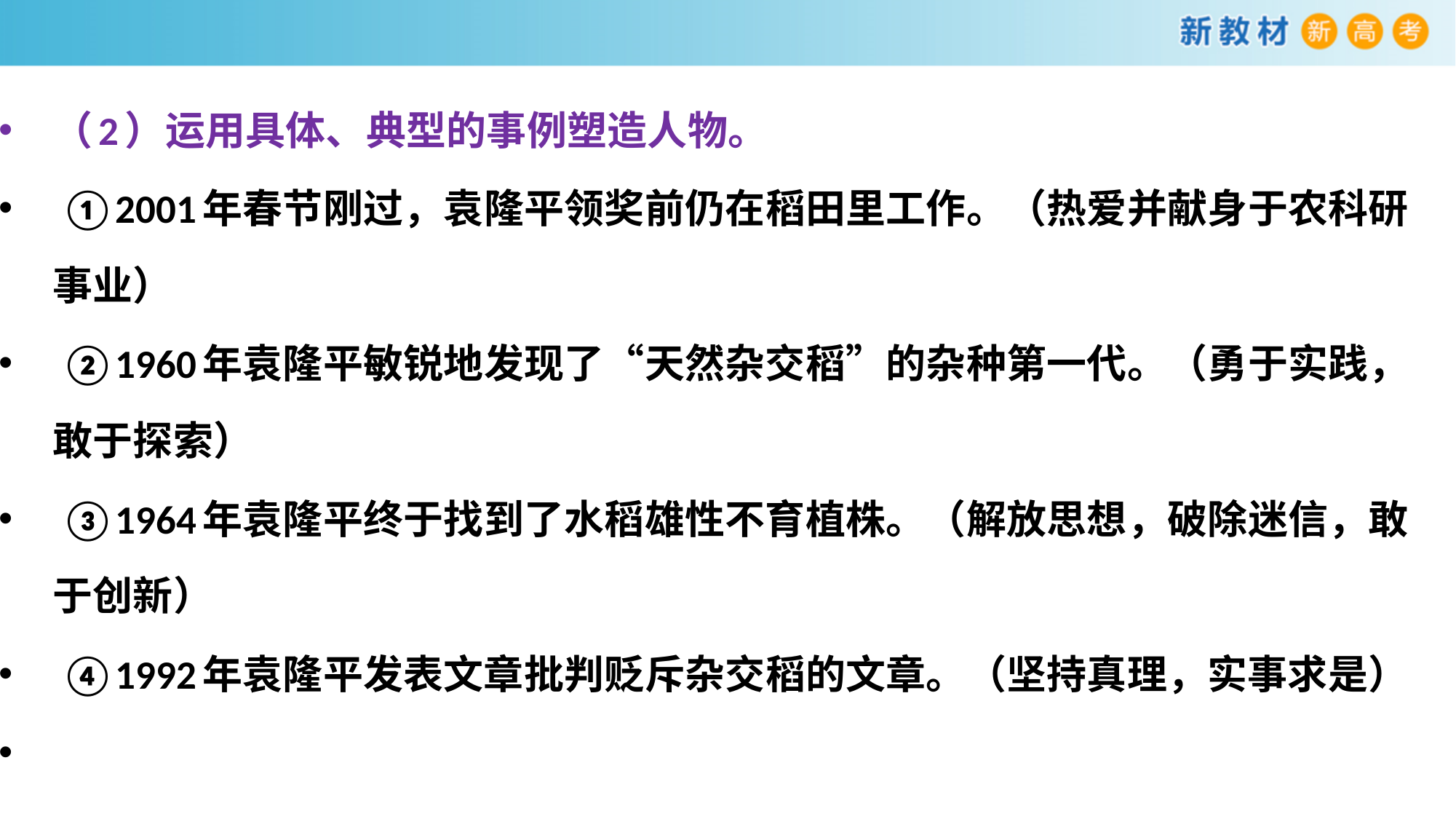

（2）运用具体、典型的事例塑造人物。
 ①2001年春节刚过，袁隆平领奖前仍在稻田里工作。（热爱并献身于农科研事业）
 ②1960年袁隆平敏锐地发现了“天然杂交稻”的杂种第一代。（勇于实践，敢于探索）
 ③1964年袁隆平终于找到了水稻雄性不育植株。（解放思想，破除迷信，敢于创新）
 ④1992年袁隆平发表文章批判贬斥杂交稻的文章。（坚持真理，实事求是）